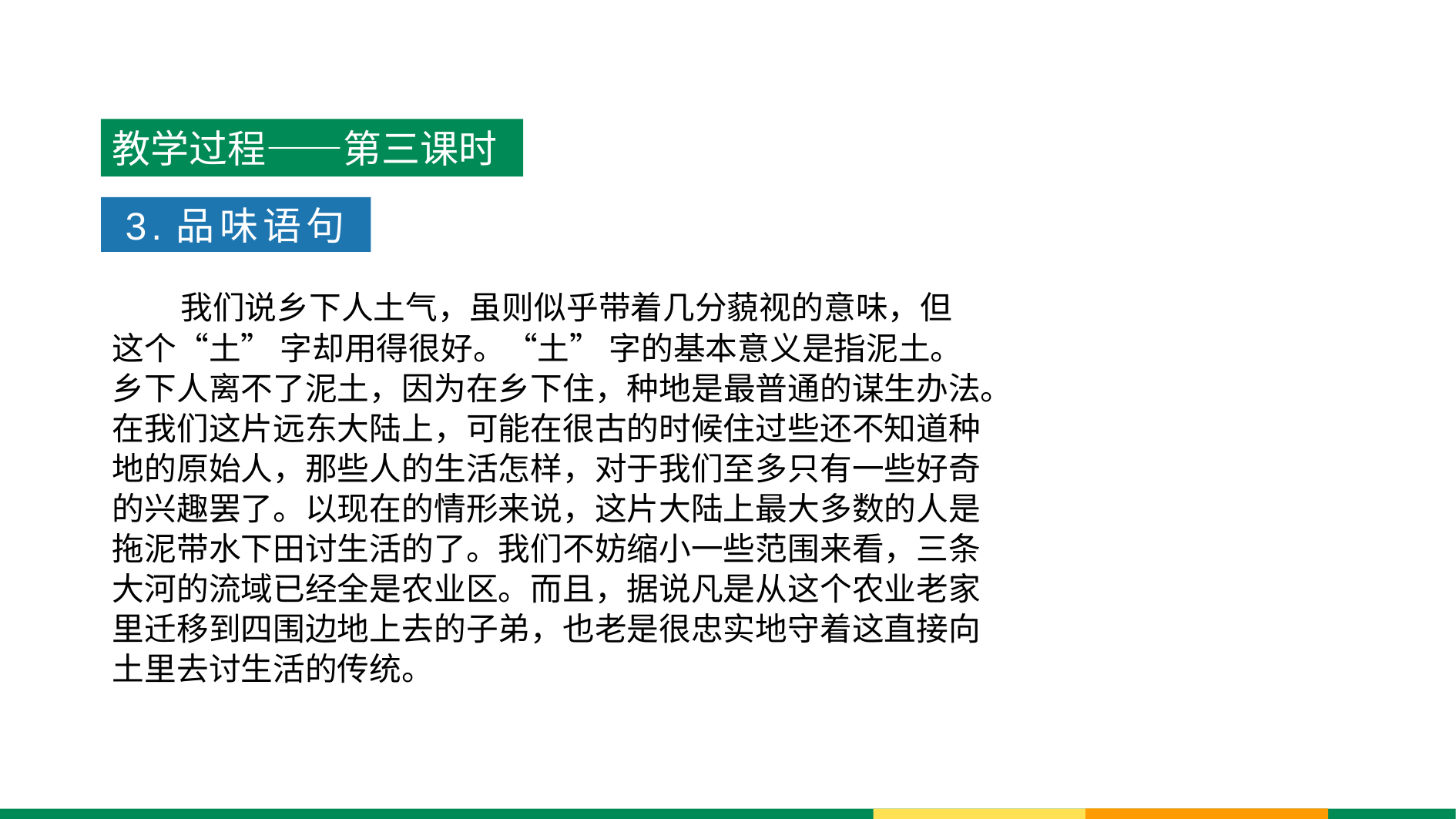

教学过程——第三课时
 3.品味语句
我们说乡下人土气，虽则似乎带着几分藐视的意味，但这个“土” 字却用得很好。“土” 字的基本意义是指泥土。乡下人离不了泥土，因为在乡下住，种地是最普通的谋生办法。在我们这片远东大陆上，可能在很古的时候住过些还不知道种地的原始人，那些人的生活怎样，对于我们至多只有一些好奇的兴趣罢了。以现在的情形来说，这片大陆上最大多数的人是拖泥带水下田讨生活的了。我们不妨缩小一些范围来看，三条大河的流域已经全是农业区。而且，据说凡是从这个农业老家里迁移到四围边地上去的子弟，也老是很忠实地守着这直接向土里去讨生活的传统。